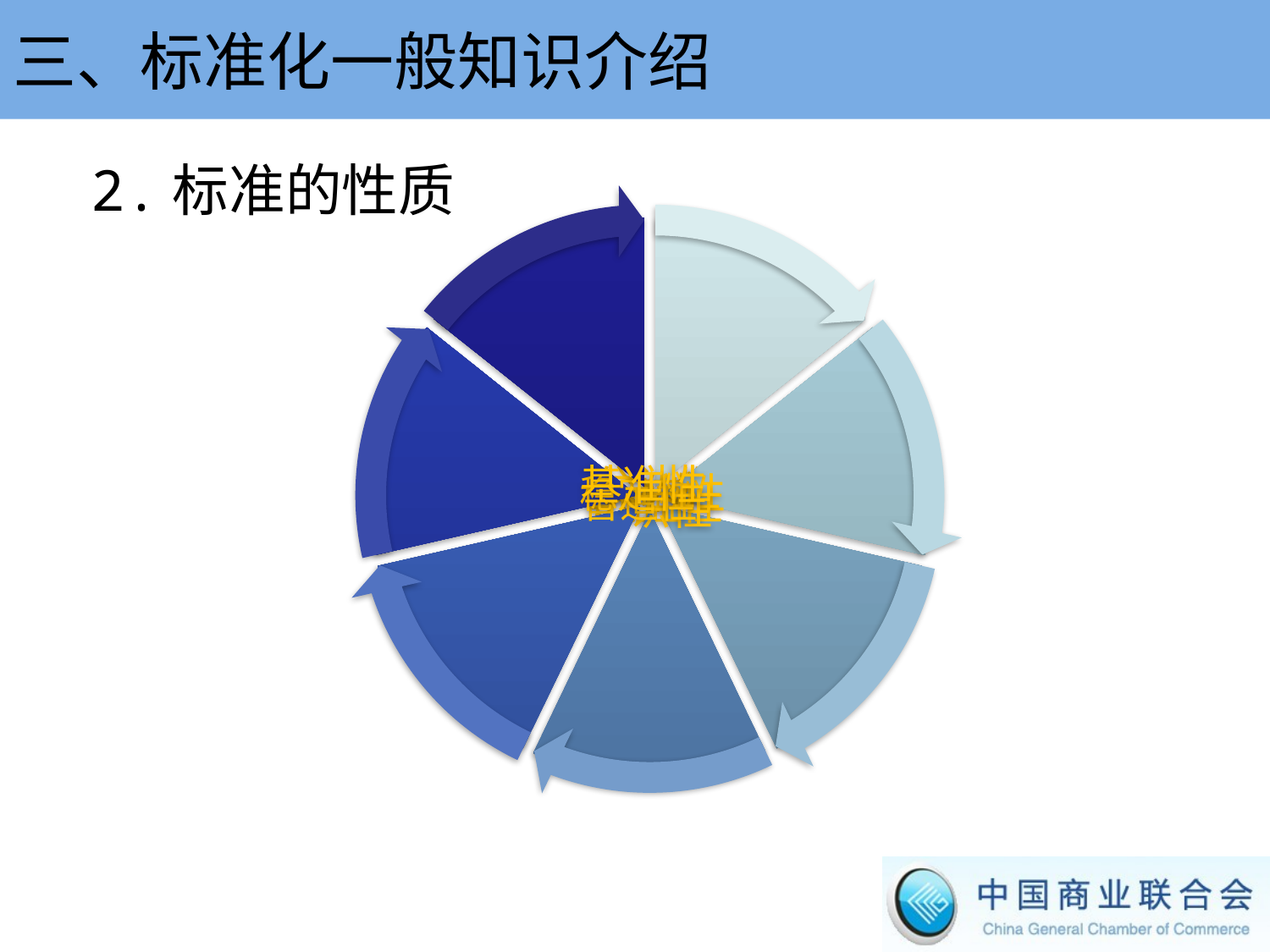

三、标准化一般知识介绍
2.标准的性质
公认性
可信性
公益性
知识性
普适性
稳定性
基准性